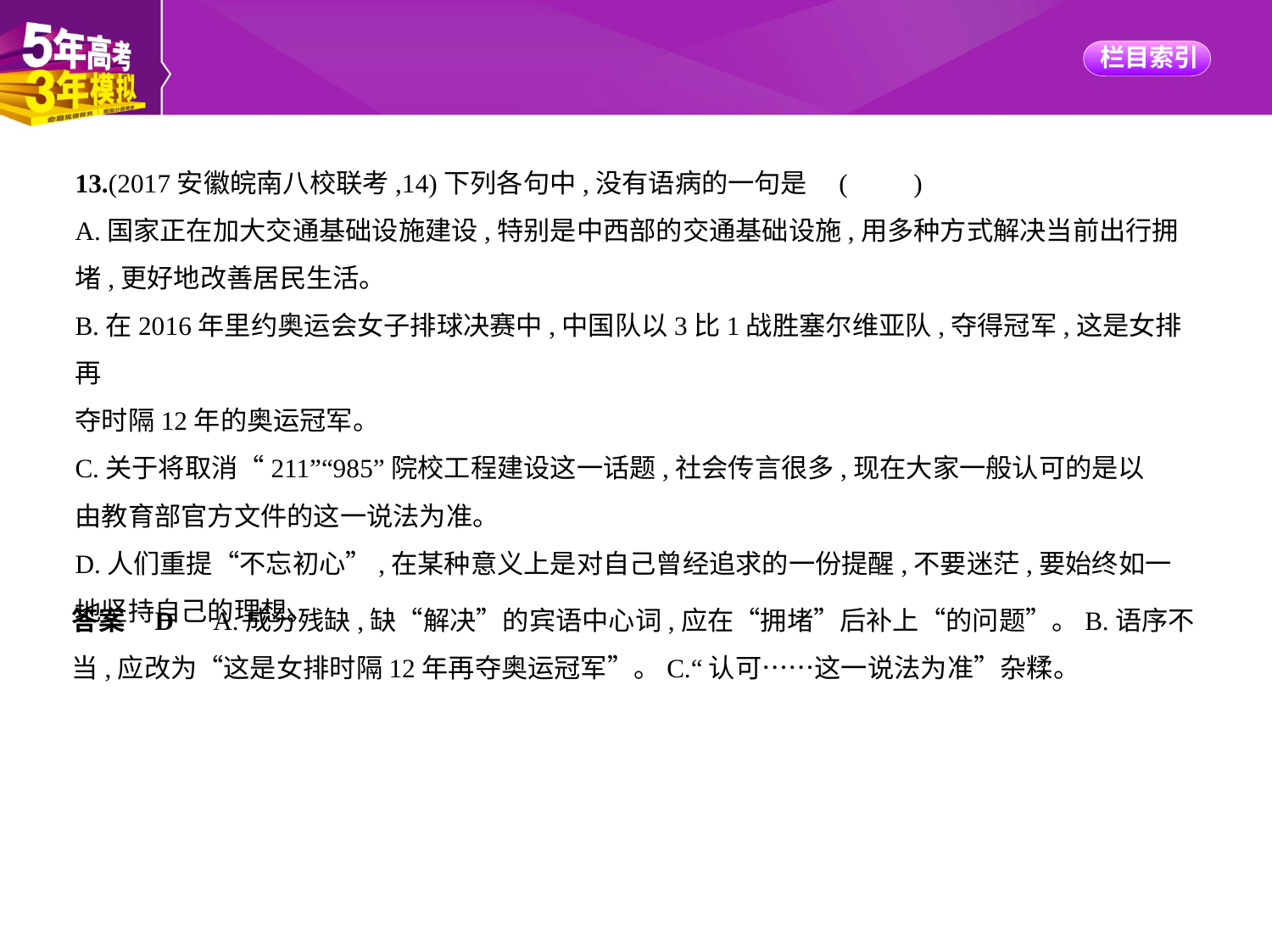

13.(2017安徽皖南八校联考,14)下列各句中,没有语病的一句是 (　　)
A.国家正在加大交通基础设施建设,特别是中西部的交通基础设施,用多种方式解决当前出行拥
堵,更好地改善居民生活。
B.在2016年里约奥运会女子排球决赛中,中国队以3比1战胜塞尔维亚队,夺得冠军,这是女排再
夺时隔12年的奥运冠军。
C.关于将取消“211”“985”院校工程建设这一话题,社会传言很多,现在大家一般认可的是以
由教育部官方文件的这一说法为准。
D.人们重提“不忘初心”,在某种意义上是对自己曾经追求的一份提醒,不要迷茫,要始终如一
地坚持自己的理想。
答案    D　A.成分残缺,缺“解决”的宾语中心词,应在“拥堵”后补上“的问题”。B.语序不
当,应改为“这是女排时隔12年再夺奥运冠军”。C.“认可……这一说法为准”杂糅。